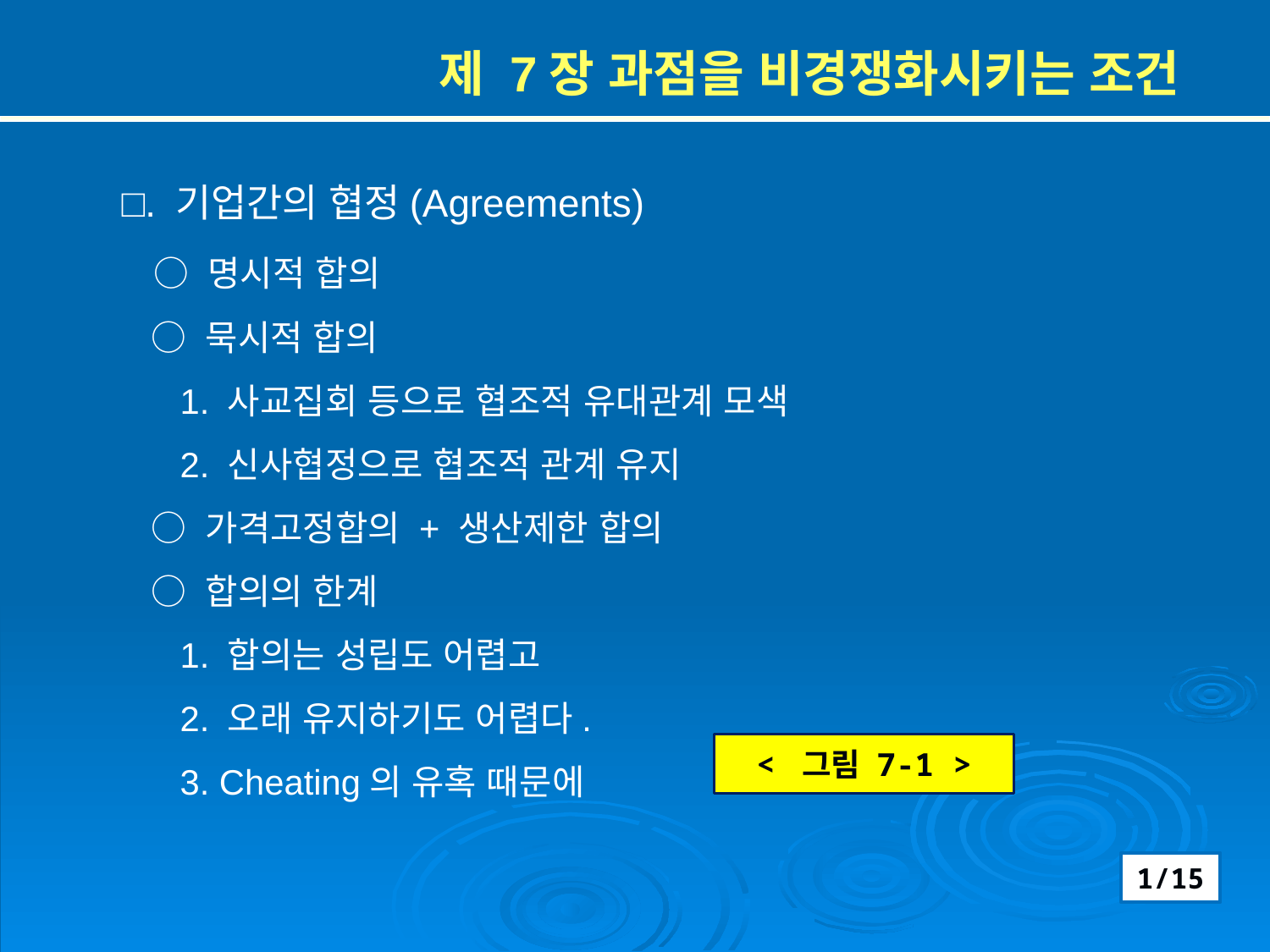

제 7장 과점을 비경쟁화시키는 조건

□. 기업간의 협정(Agreements)
   ○ 명시적 합의
   ○ 묵시적 합의
      1. 사교집회 등으로 협조적 유대관계 모색
      2. 신사협정으로 협조적 관계 유지
   ○ 가격고정합의 + 생산제한 합의
   ○ 합의의 한계
      1. 합의는 성립도 어렵고
      2. 오래 유지하기도 어렵다.
      3. Cheating의 유혹 때문에

< 그림 7-1 >
1/15